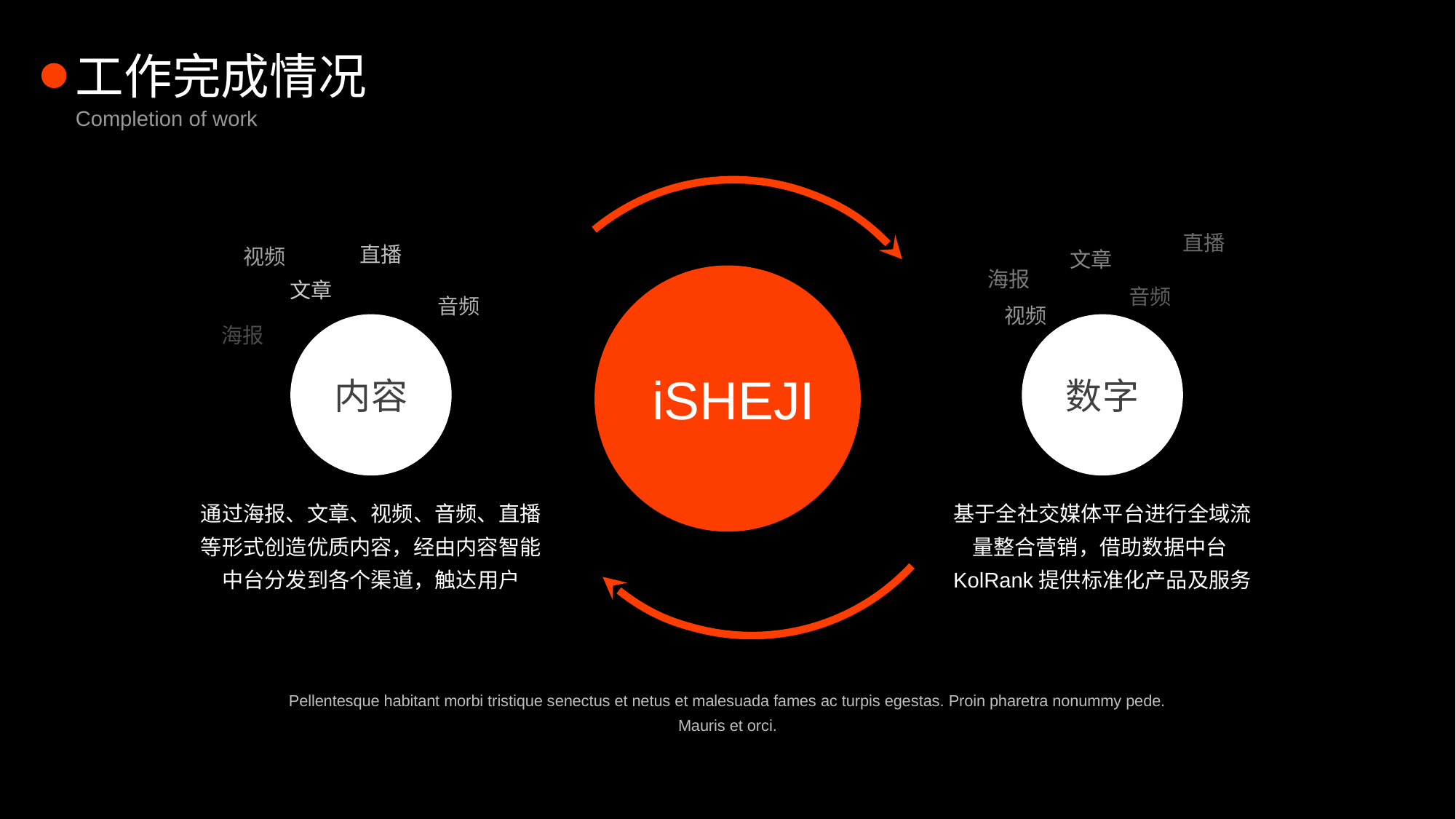

工作完成情况

Completion of work

直播
直播
视频
文章
海报

文章
音频
音频
视频
海报

iSHEJI
内容
数字
通过海报、文章、视频、音频、直播等形式创造优质内容，经由内容智能中台分发到各个渠道，触达用户
基于全社交媒体平台进行全域流量整合营销，借助数据中台KolRank提供标准化产品及服务
Pellentesque habitant morbi tristique senectus et netus et malesuada fames ac turpis egestas. Proin pharetra nonummy pede. Mauris et orci.